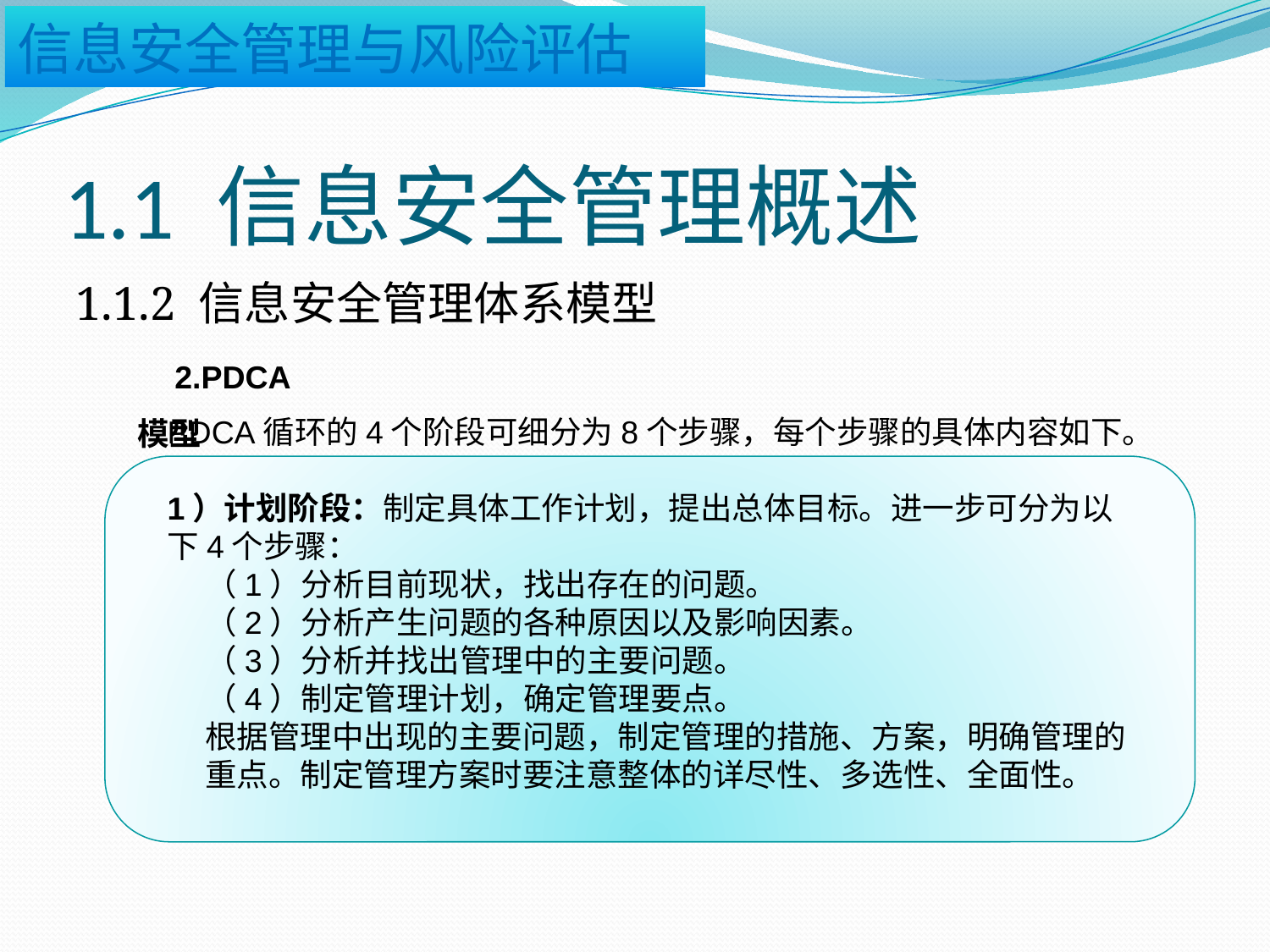

# 1.1 信息安全管理概述
1.1.2 信息安全管理体系模型
2.PDCA模型
PDCA循环的4个阶段可细分为8个步骤，每个步骤的具体内容如下。

1）计划阶段：制定具体工作计划，提出总体目标。进一步可分为以下4个步骤：
（1）分析目前现状，找出存在的问题。
（2）分析产生问题的各种原因以及影响因素。
（3）分析并找出管理中的主要问题。
（4）制定管理计划，确定管理要点。
根据管理中出现的主要问题，制定管理的措施、方案，明确管理的重点。制定管理方案时要注意整体的详尽性、多选性、全面性。